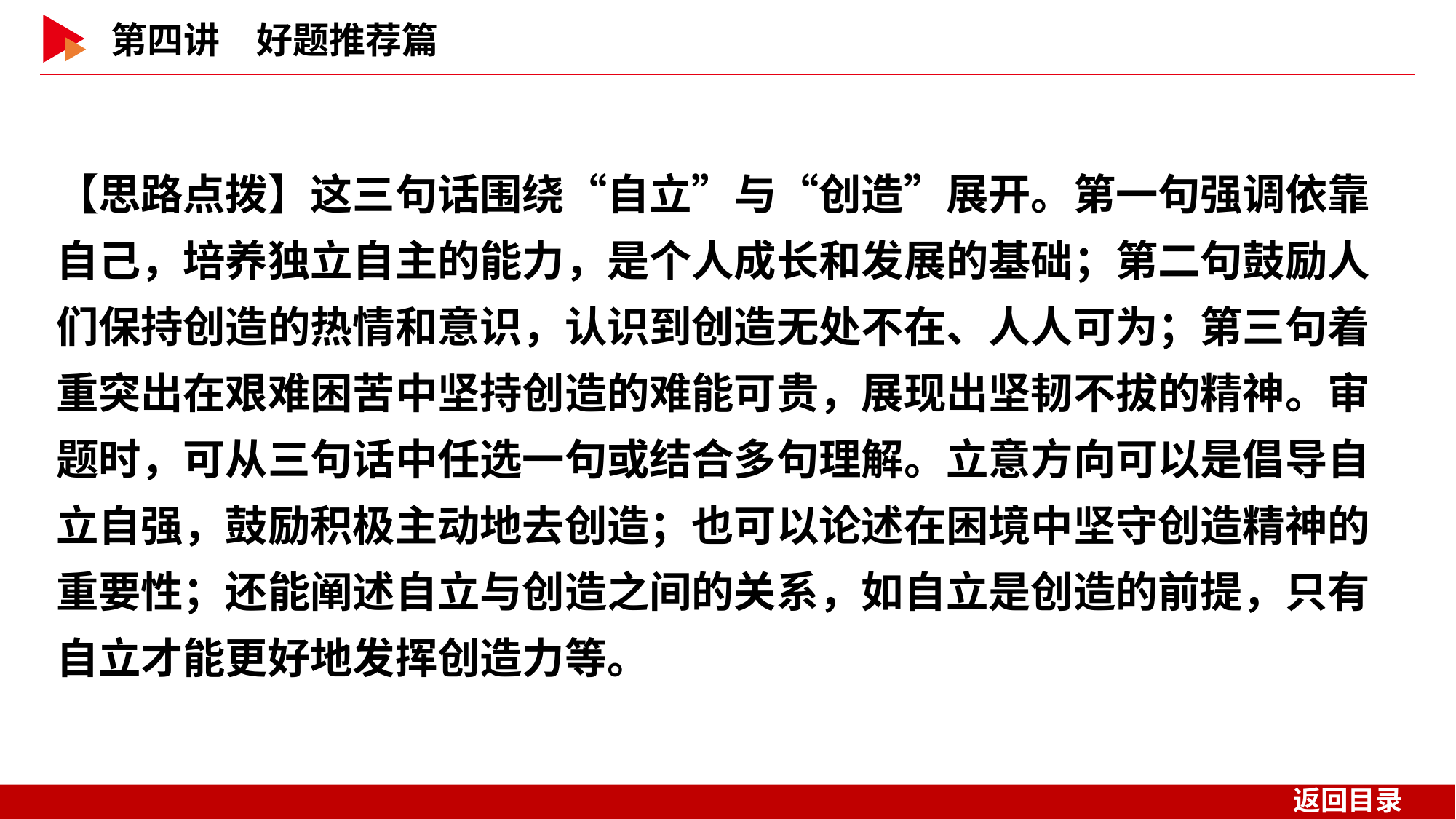

【思路点拨】这三句话围绕“自立”与“创造”展开。第一句强调依靠自己，培养独立自主的能力，是个人成长和发展的基础；第二句鼓励人们保持创造的热情和意识，认识到创造无处不在、人人可为；第三句着重突出在艰难困苦中坚持创造的难能可贵，展现出坚韧不拔的精神。审题时，可从三句话中任选一句或结合多句理解。立意方向可以是倡导自立自强，鼓励积极主动地去创造；也可以论述在困境中坚守创造精神的重要性；还能阐述自立与创造之间的关系，如自立是创造的前提，只有自立才能更好地发挥创造力等。